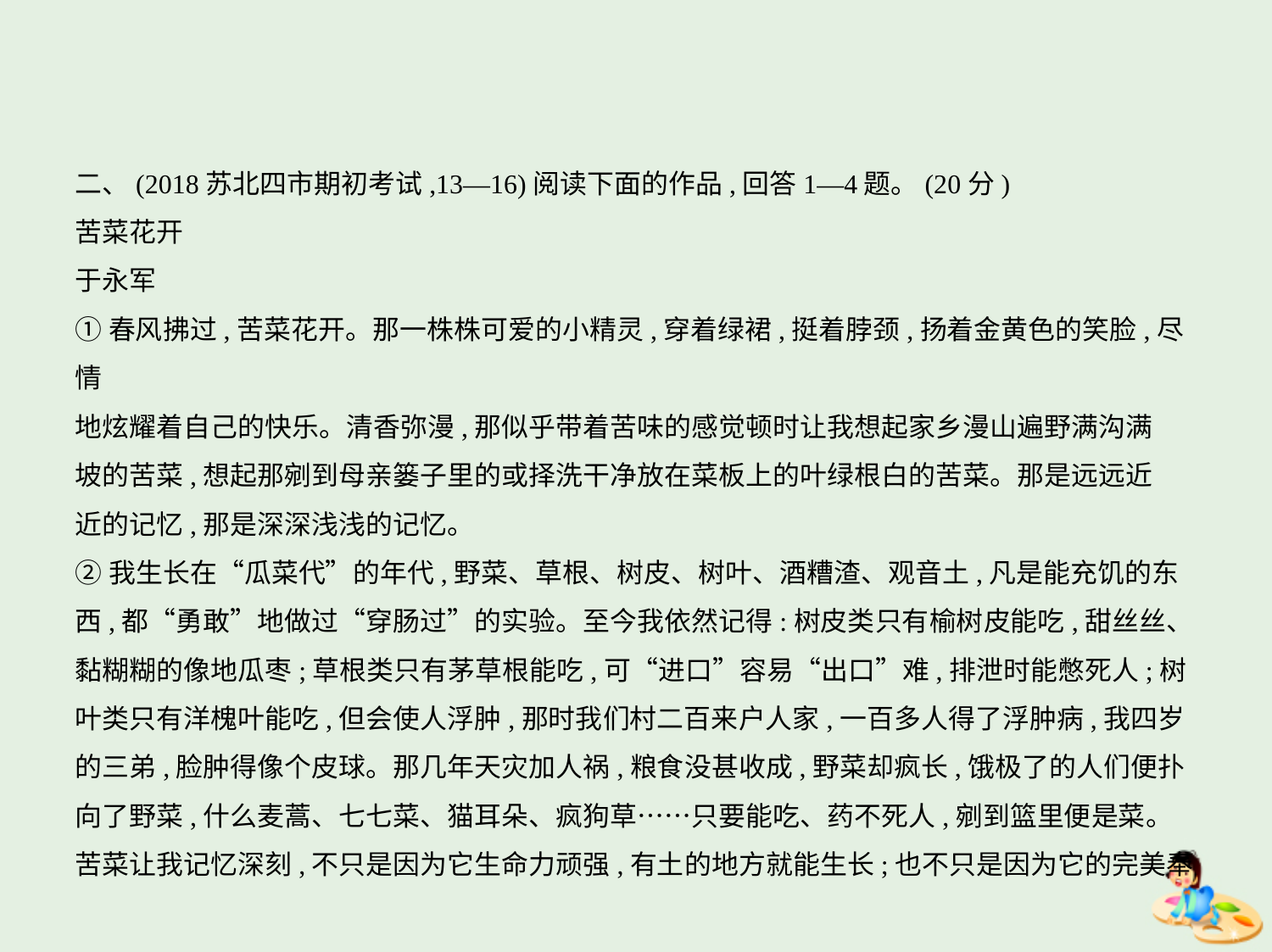

二、(2018苏北四市期初考试,13—16)阅读下面的作品,回答1—4题。(20分)
苦菜花开
于永军
①春风拂过,苦菜花开。那一株株可爱的小精灵,穿着绿裙,挺着脖颈,扬着金黄色的笑脸,尽情
地炫耀着自己的快乐。清香弥漫,那似乎带着苦味的感觉顿时让我想起家乡漫山遍野满沟满
坡的苦菜,想起那剜到母亲篓子里的或择洗干净放在菜板上的叶绿根白的苦菜。那是远远近
近的记忆,那是深深浅浅的记忆。
②我生长在“瓜菜代”的年代,野菜、草根、树皮、树叶、酒糟渣、观音土,凡是能充饥的东
西,都“勇敢”地做过“穿肠过”的实验。至今我依然记得:树皮类只有榆树皮能吃,甜丝丝、
黏糊糊的像地瓜枣;草根类只有茅草根能吃,可“进口”容易“出口”难,排泄时能憋死人;树
叶类只有洋槐叶能吃,但会使人浮肿,那时我们村二百来户人家,一百多人得了浮肿病,我四岁
的三弟,脸肿得像个皮球。那几年天灾加人祸,粮食没甚收成,野菜却疯长,饿极了的人们便扑
向了野菜,什么麦蒿、七七菜、猫耳朵、疯狗草……只要能吃、药不死人,剜到篮里便是菜。
苦菜让我记忆深刻,不只是因为它生命力顽强,有土的地方就能生长;也不只是因为它的完美奉